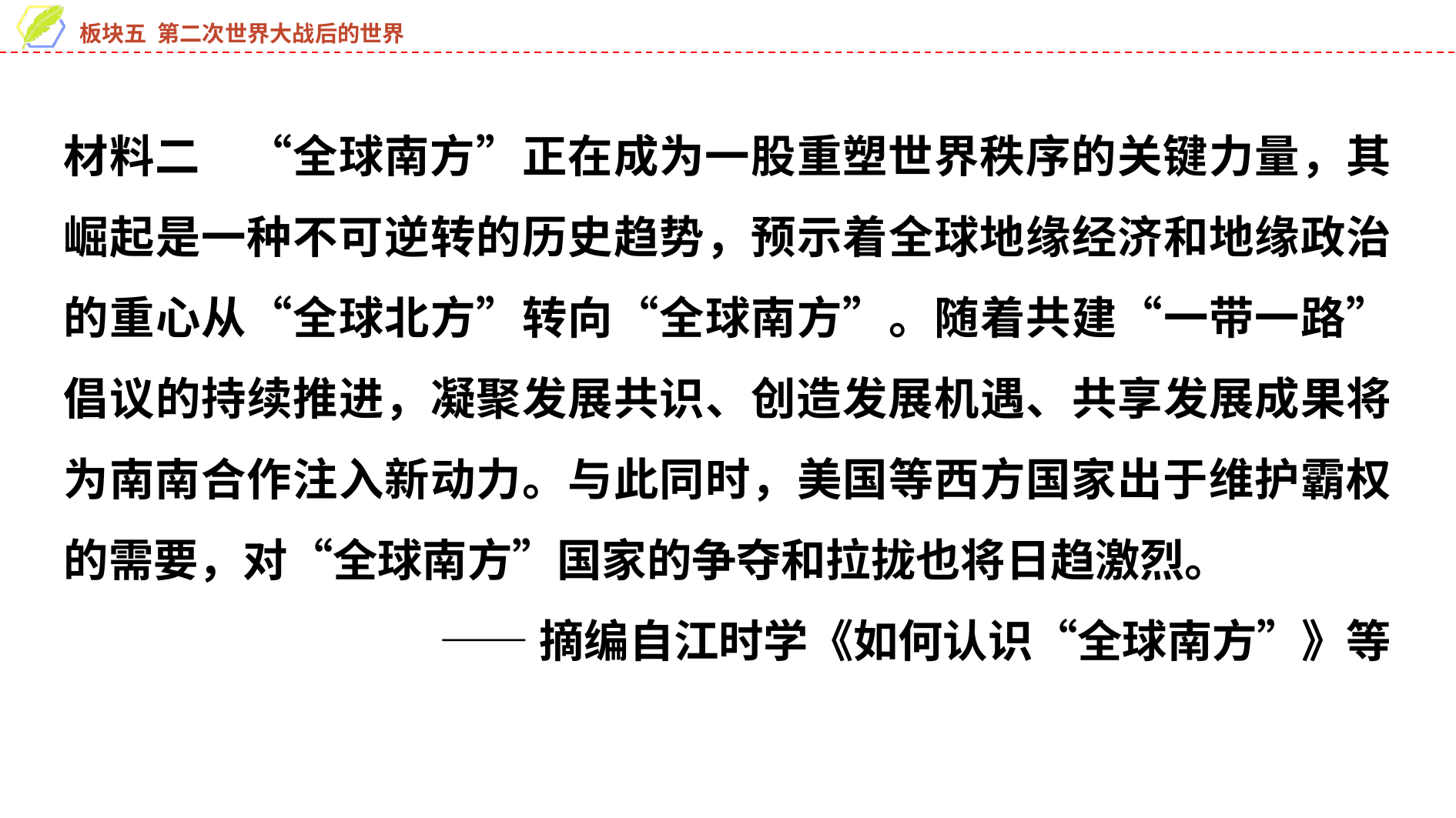

材料二　“全球南方”正在成为一股重塑世界秩序的关键力量，其崛起是一种不可逆转的历史趋势，预示着全球地缘经济和地缘政治的重心从“全球北方”转向“全球南方”。随着共建“一带一路”倡议的持续推进，凝聚发展共识、创造发展机遇、共享发展成果将为南南合作注入新动力。与此同时，美国等西方国家出于维护霸权的需要，对“全球南方”国家的争夺和拉拢也将日趋激烈。
——摘编自江时学《如何认识“全球南方”》等